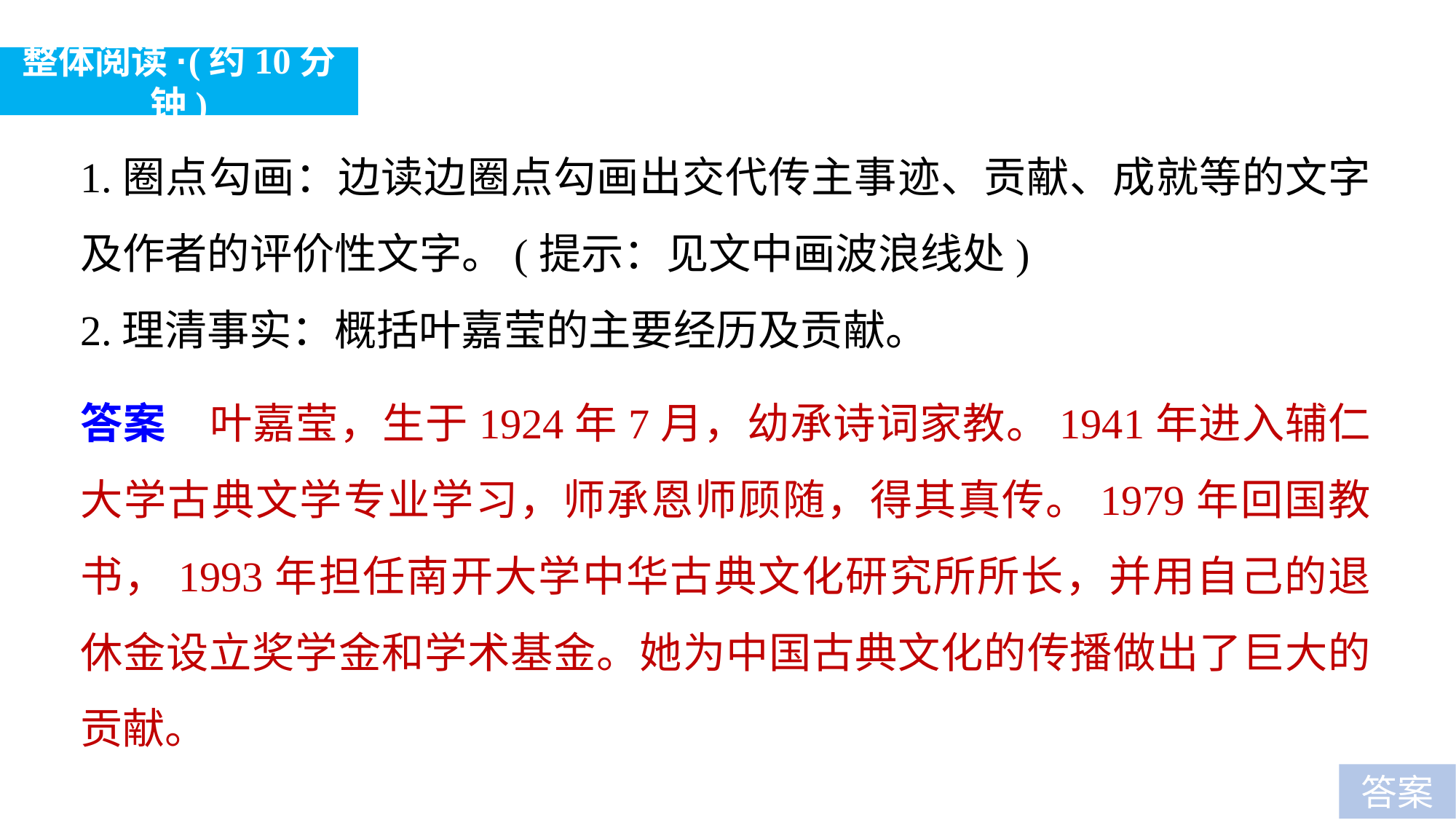

整体阅读·(约10分钟)
1.圈点勾画：边读边圈点勾画出交代传主事迹、贡献、成就等的文字及作者的评价性文字。(提示：见文中画波浪线处)
2.理清事实：概括叶嘉莹的主要经历及贡献。
答案　叶嘉莹，生于1924年7月，幼承诗词家教。1941年进入辅仁大学古典文学专业学习，师承恩师顾随，得其真传。1979年回国教书，1993年担任南开大学中华古典文化研究所所长，并用自己的退休金设立奖学金和学术基金。她为中国古典文化的传播做出了巨大的贡献。
答案